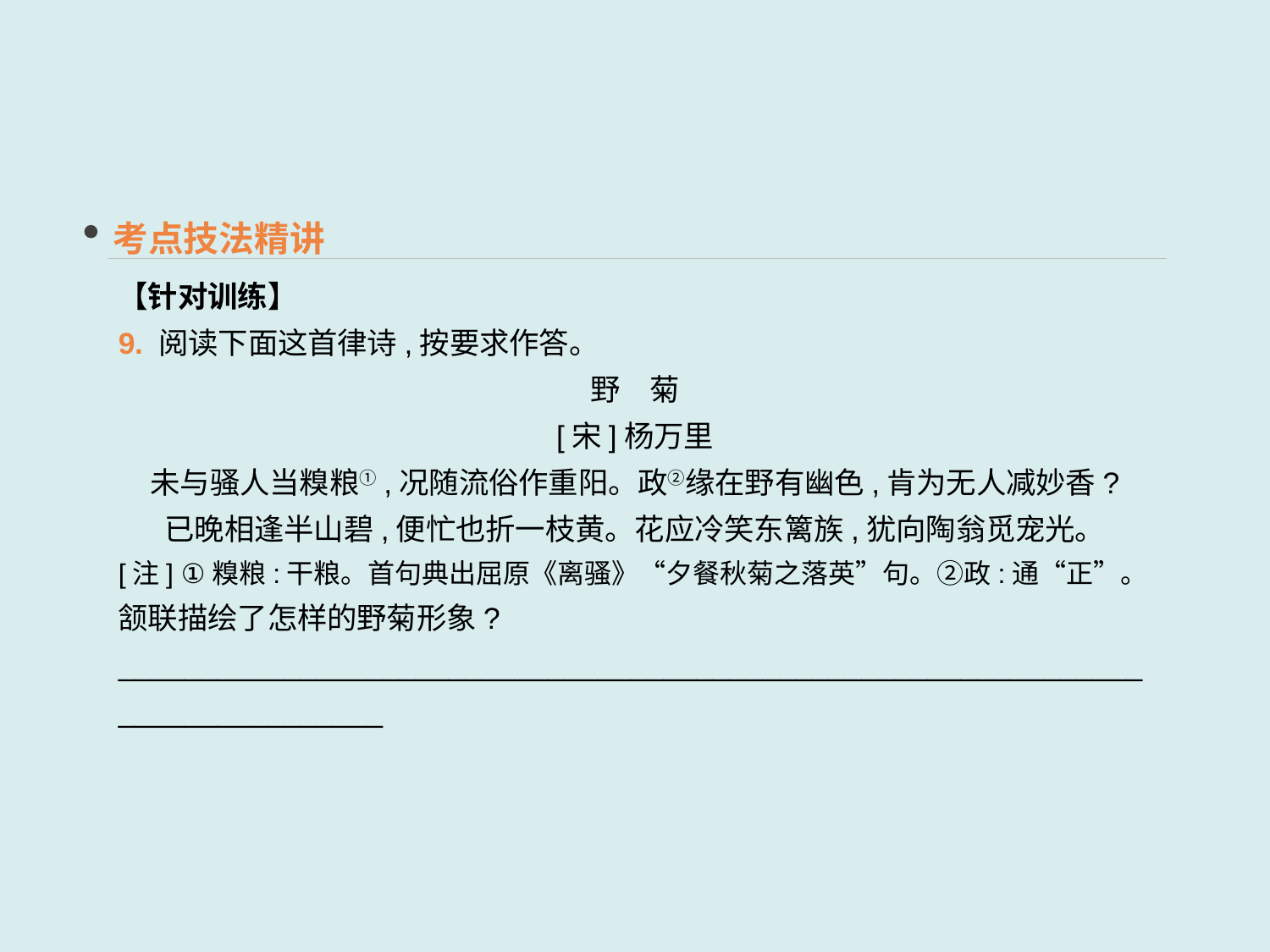

考点技法精讲

【针对训练】
9. 阅读下面这首律诗,按要求作答。
野　菊
[宋]杨万里
未与骚人当糗粮①,况随流俗作重阳。政②缘在野有幽色,肯为无人减妙香?
已晚相逢半山碧,便忙也折一枝黄。花应冷笑东篱族,犹向陶翁觅宠光。
[注] ①糗粮:干粮。首句典出屈原《离骚》“夕餐秋菊之落英”句。②政:通“正”。
颔联描绘了怎样的野菊形象?
______________________________________________________________________________